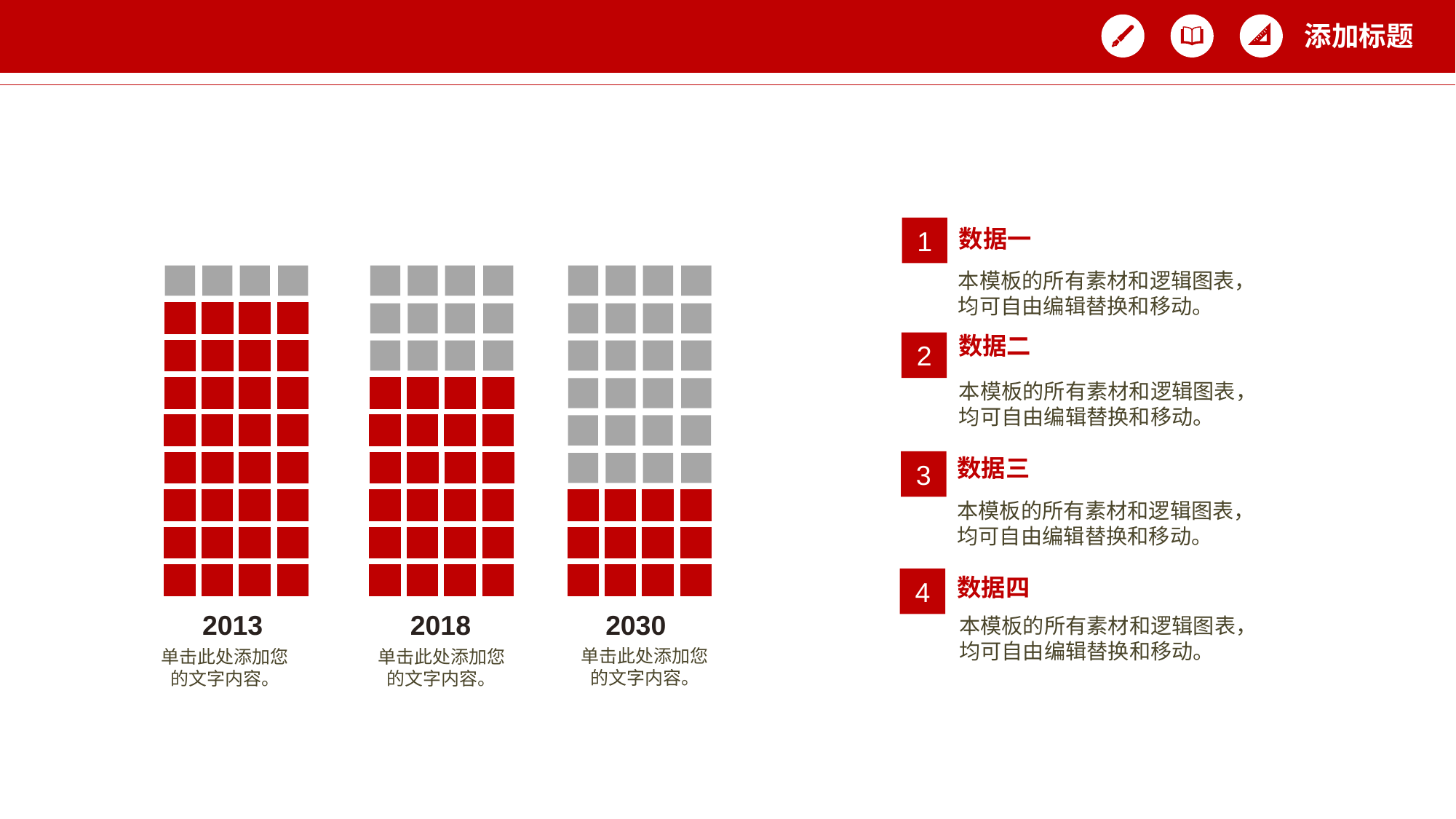

添加标题

1
数据一
本模板的所有素材和逻辑图表，均可自由编辑替换和移动。

数据二
2

本模板的所有素材和逻辑图表，均可自由编辑替换和移动。

数据三
3

本模板的所有素材和逻辑图表，均可自由编辑替换和移动。

数据四
4
2013
2018
2030
本模板的所有素材和逻辑图表，均可自由编辑替换和移动。
单击此处添加您的文字内容。
单击此处添加您的文字内容。
单击此处添加您的文字内容。